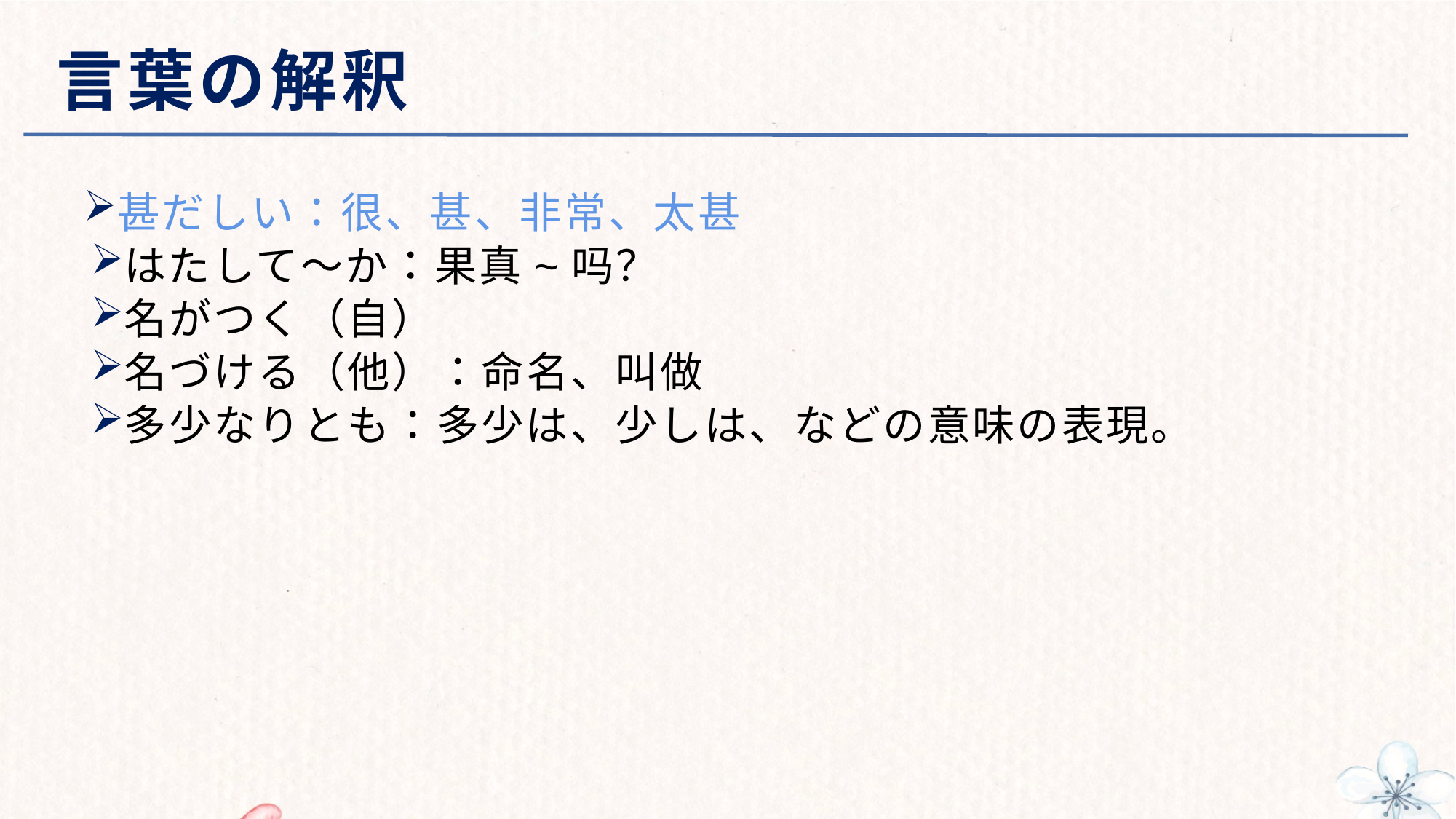

# 言葉の解釈
甚だしい：很、甚、非常、太甚
はたして～か：果真~吗？
名がつく（自）
名づける（他）：命名、叫做
多少なりとも：多少は、少しは、などの意味の表現。